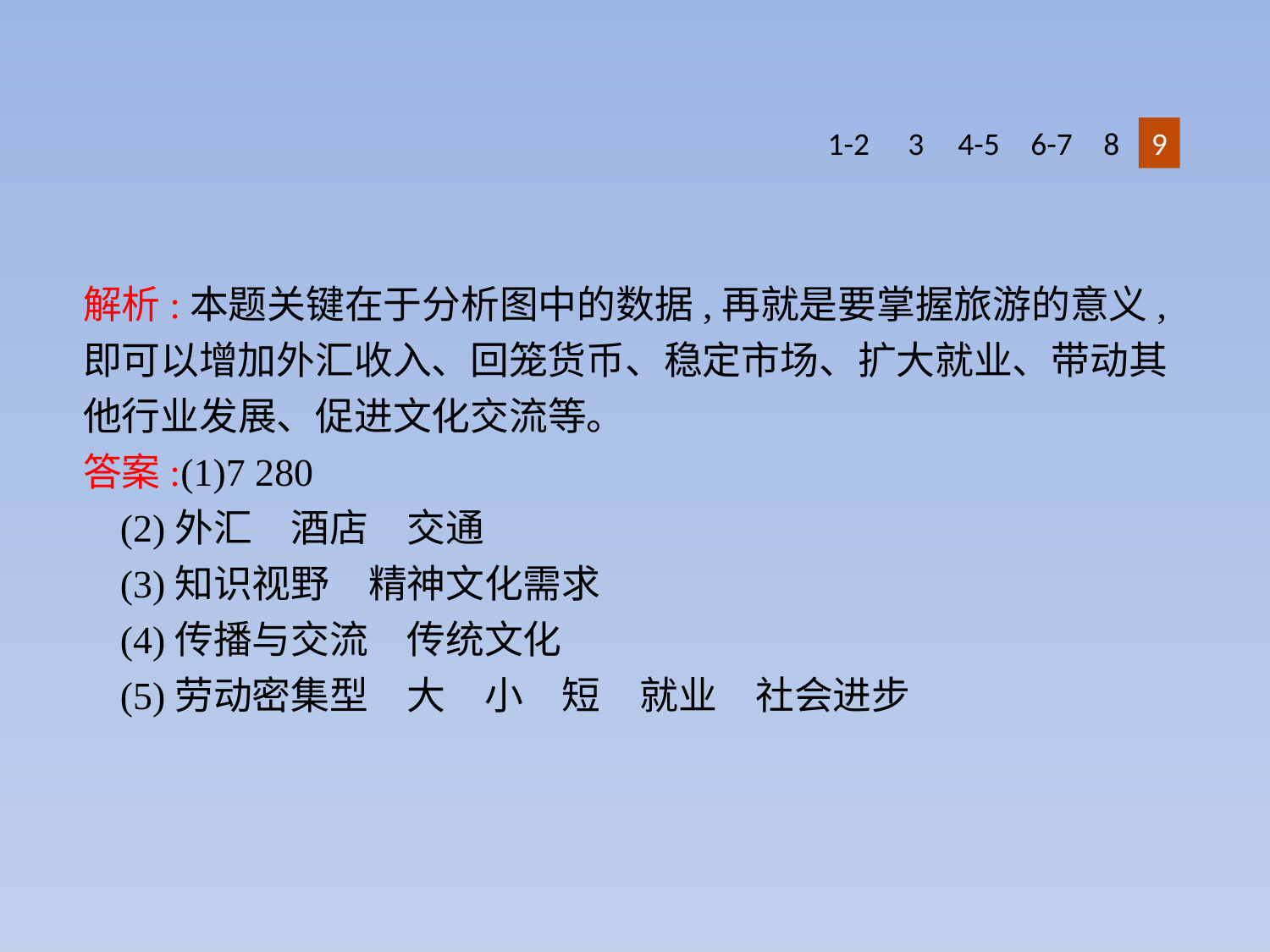

1-2
3
4-5
6-7
8
9
解析:本题关键在于分析图中的数据,再就是要掌握旅游的意义,即可以增加外汇收入、回笼货币、稳定市场、扩大就业、带动其他行业发展、促进文化交流等。
答案:(1)7 280
(2)外汇　酒店　交通
(3)知识视野　精神文化需求
(4)传播与交流　传统文化
(5)劳动密集型　大　小　短　就业　社会进步